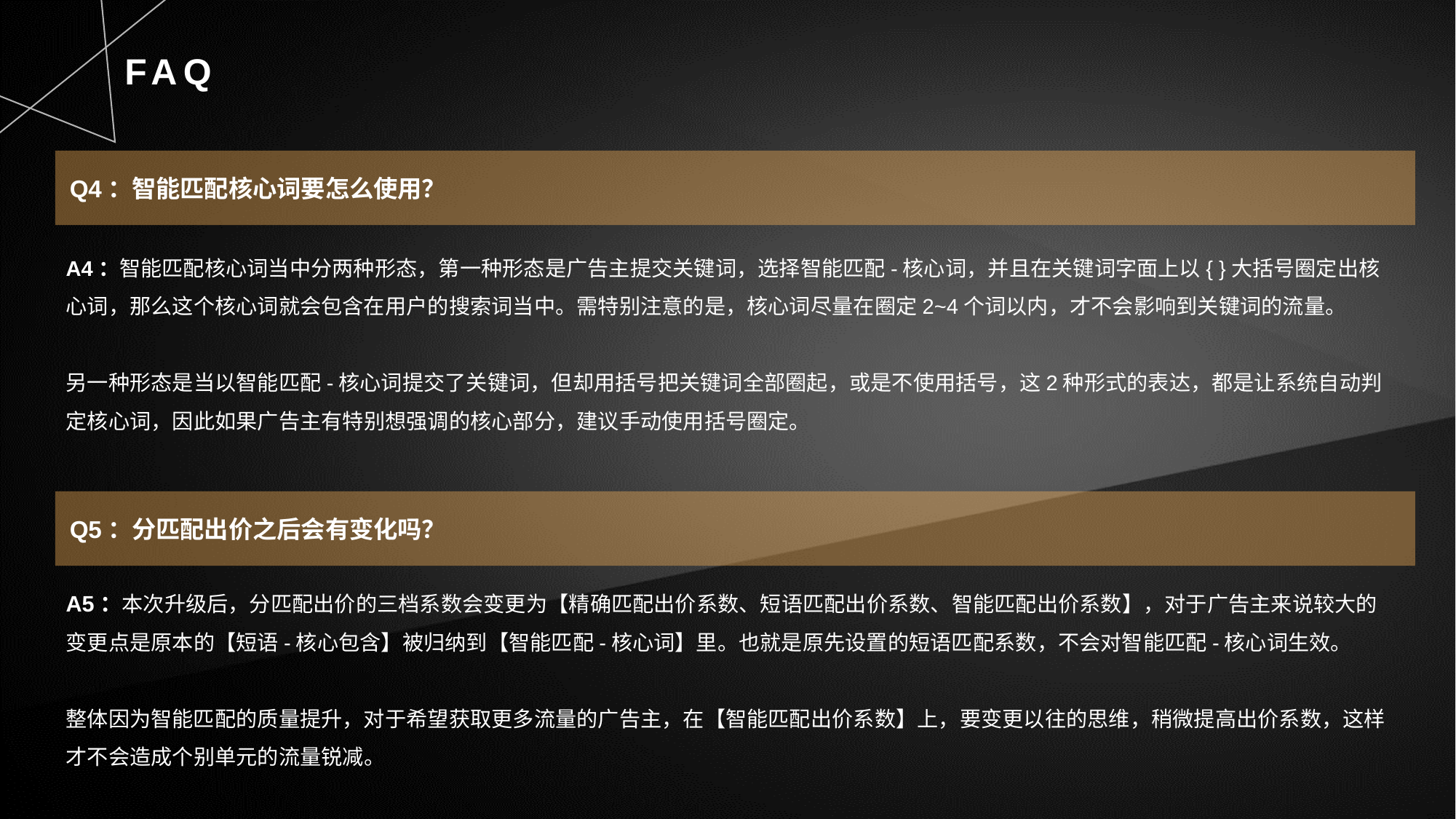

FAQ
Q4：智能匹配核心词要怎么使用？
A4：智能匹配核心词当中分两种形态，第一种形态是广告主提交关键词，选择智能匹配-核心词，并且在关键词字面上以{ }大括号圈定出核心词，那么这个核心词就会包含在用户的搜索词当中。需特别注意的是，核心词尽量在圈定2~4个词以内，才不会影响到关键词的流量。

另一种形态是当以智能匹配-核心词提交了关键词，但却用括号把关键词全部圈起，或是不使用括号，这2种形式的表达，都是让系统自动判定核心词，因此如果广告主有特别想强调的核心部分，建议手动使用括号圈定。
Q5：分匹配出价之后会有变化吗？
A5：本次升级后，分匹配出价的三档系数会变更为【精确匹配出价系数、短语匹配出价系数、智能匹配出价系数】，对于广告主来说较大的变更点是原本的【短语-核心包含】被归纳到【智能匹配-核心词】里。也就是原先设置的短语匹配系数，不会对智能匹配-核心词生效。

整体因为智能匹配的质量提升，对于希望获取更多流量的广告主，在【智能匹配出价系数】上，要变更以往的思维，稍微提高出价系数，这样才不会造成个别单元的流量锐减。